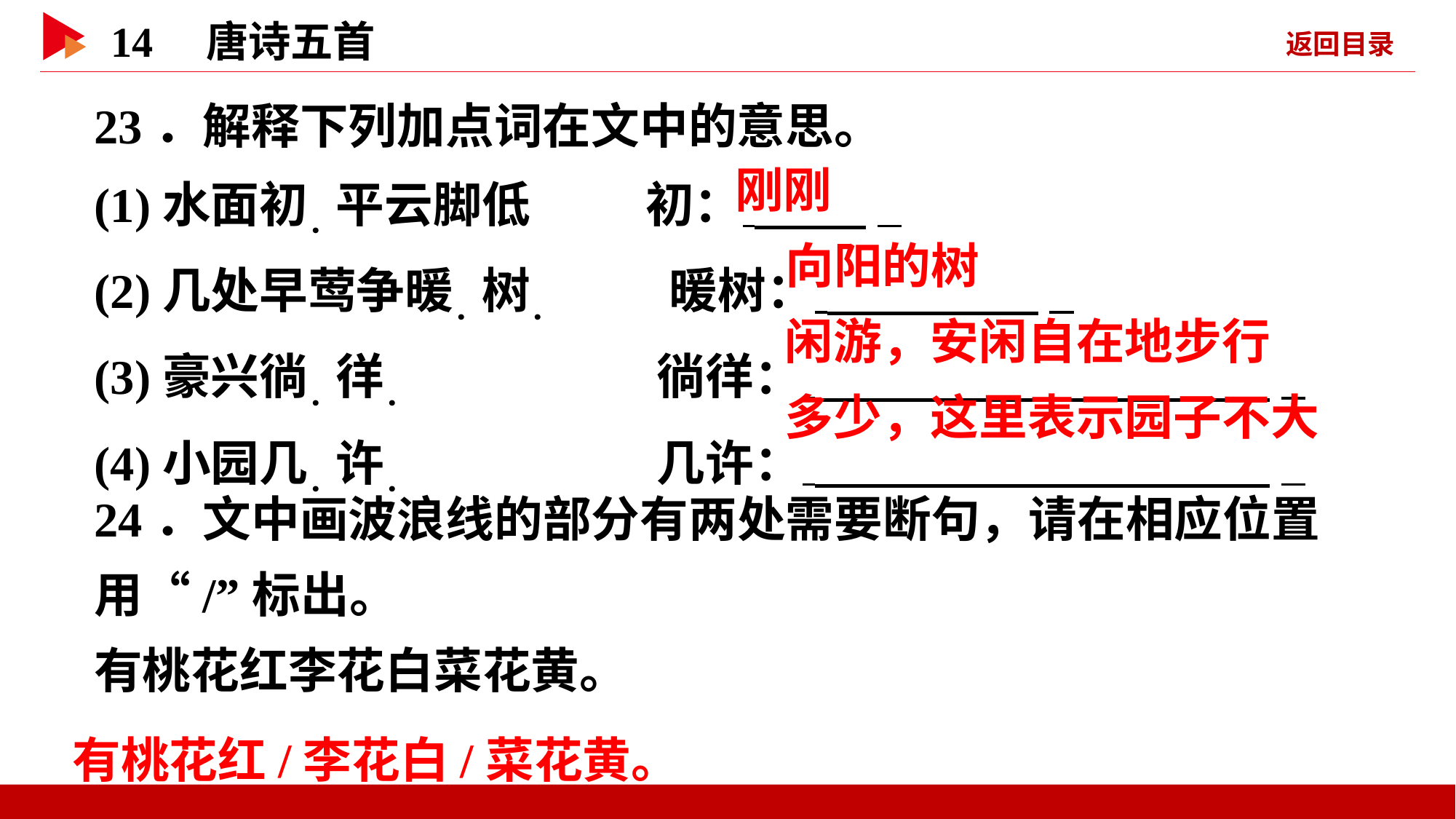

23．解释下列加点词在文中的意思。
(1)水面初．平云脚低　      初：           _
(2)几处早莺争暖．树．          暖树：                    _
(3)豪兴徜．徉．                      徜徉：                                          _
(4)小园几．许．                      几许：                                          _
 刚刚
 向阳的树
 闲游，安闲自在地步行
 多少，这里表示园子不大
24．文中画波浪线的部分有两处需要断句，请在相应位置用“/”标出。
有桃花红李花白菜花黄。
有桃花红/李花白/菜花黄。